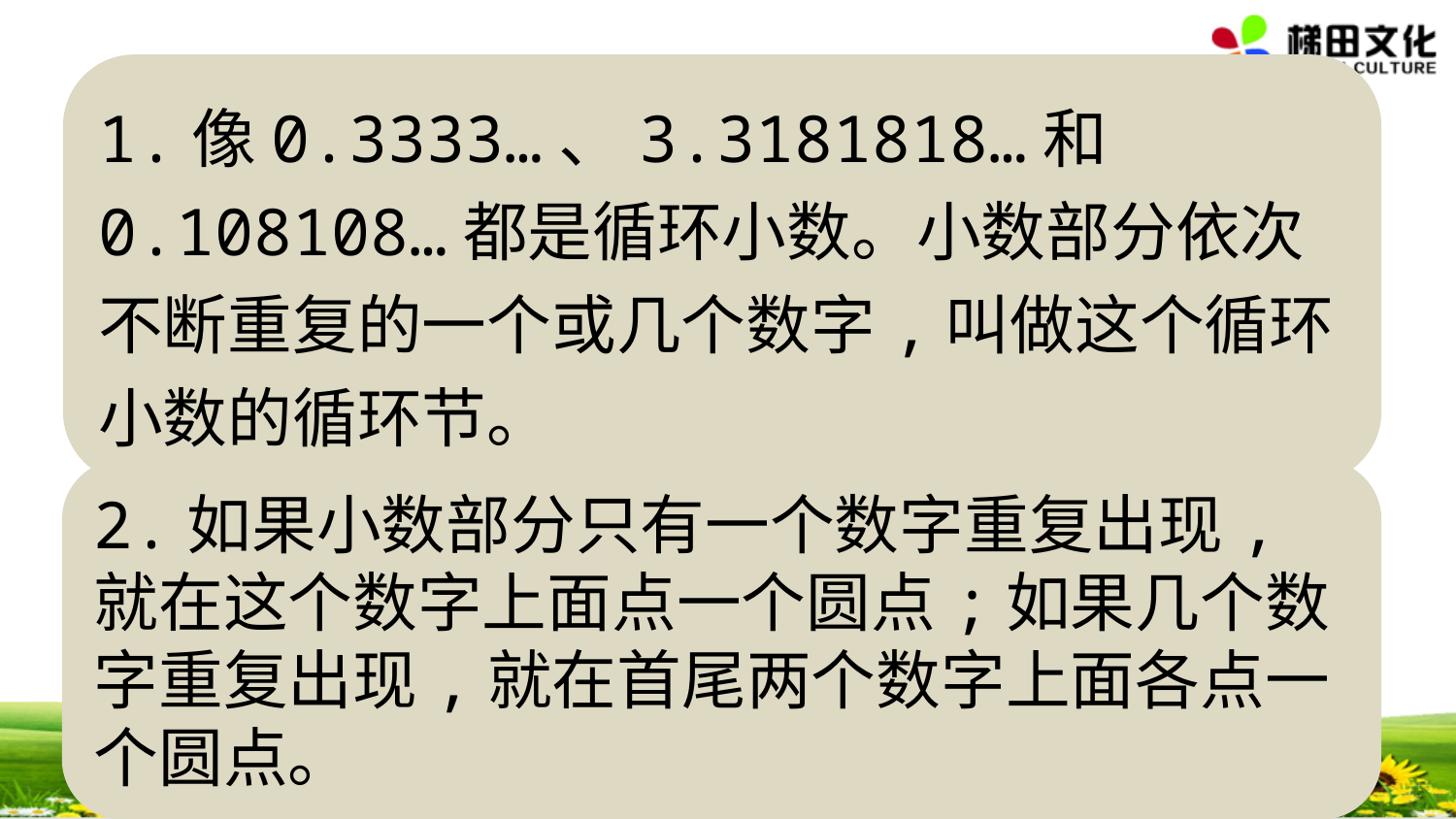

1.像0.3333…、3.3181818…和0.108108…都是循环小数。小数部分依次不断重复的一个或几个数字,叫做这个循环小数的循环节。
2.如果小数部分只有一个数字重复出现,就在这个数字上面点一个圆点;如果几个数字重复出现,就在首尾两个数字上面各点一个圆点。